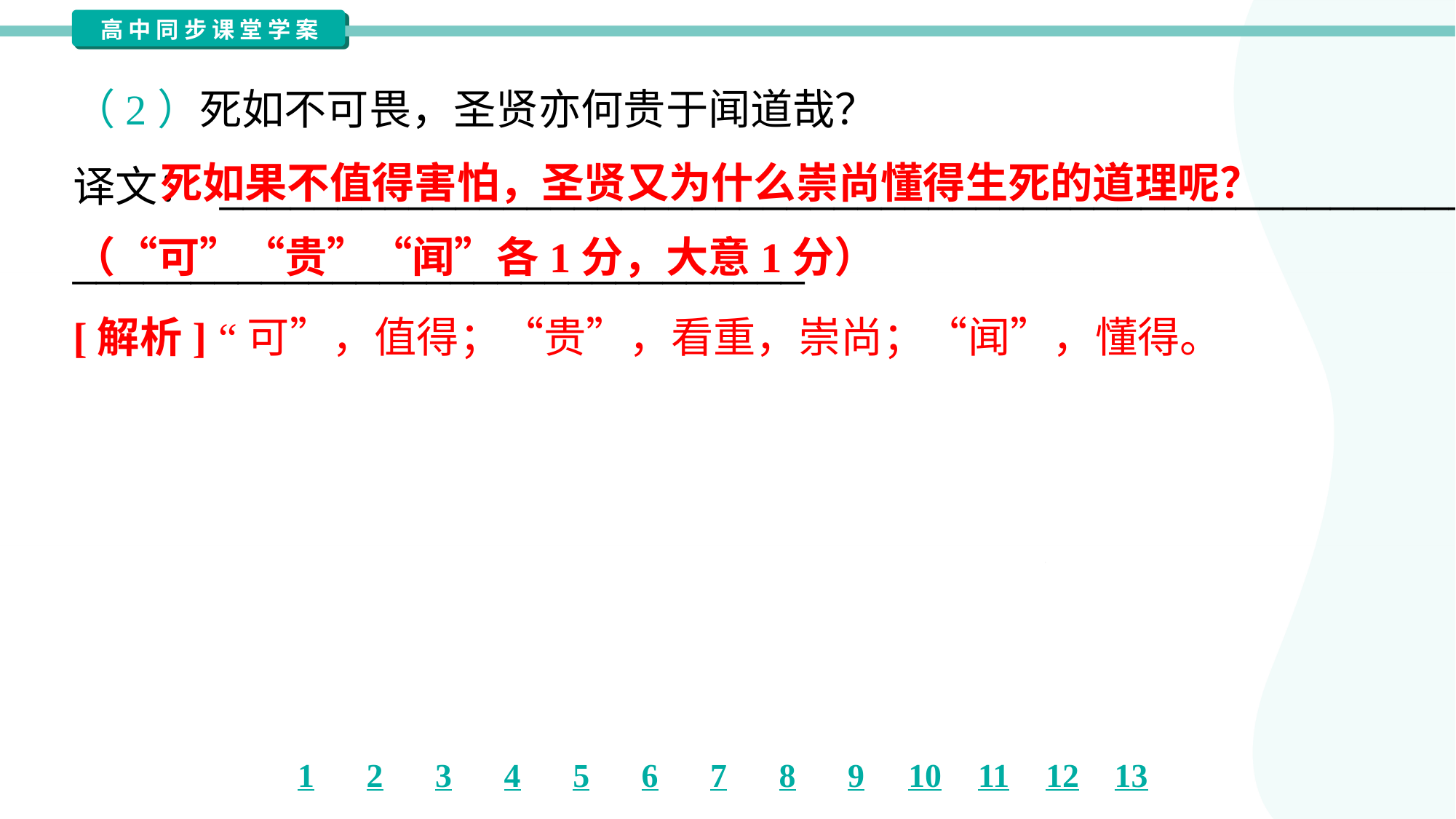

（2）死如不可畏，圣贤亦何贵于闻道哉？
译文： ______________________________________________________
_______________________________
        死如果不值得害怕，圣贤又为什么崇尚懂得生死的道理呢？
（“可”“贵”“闻”各1分，大意1分）
[解析] “可”，值得；“贵”，看重，崇尚；“闻”，懂得。